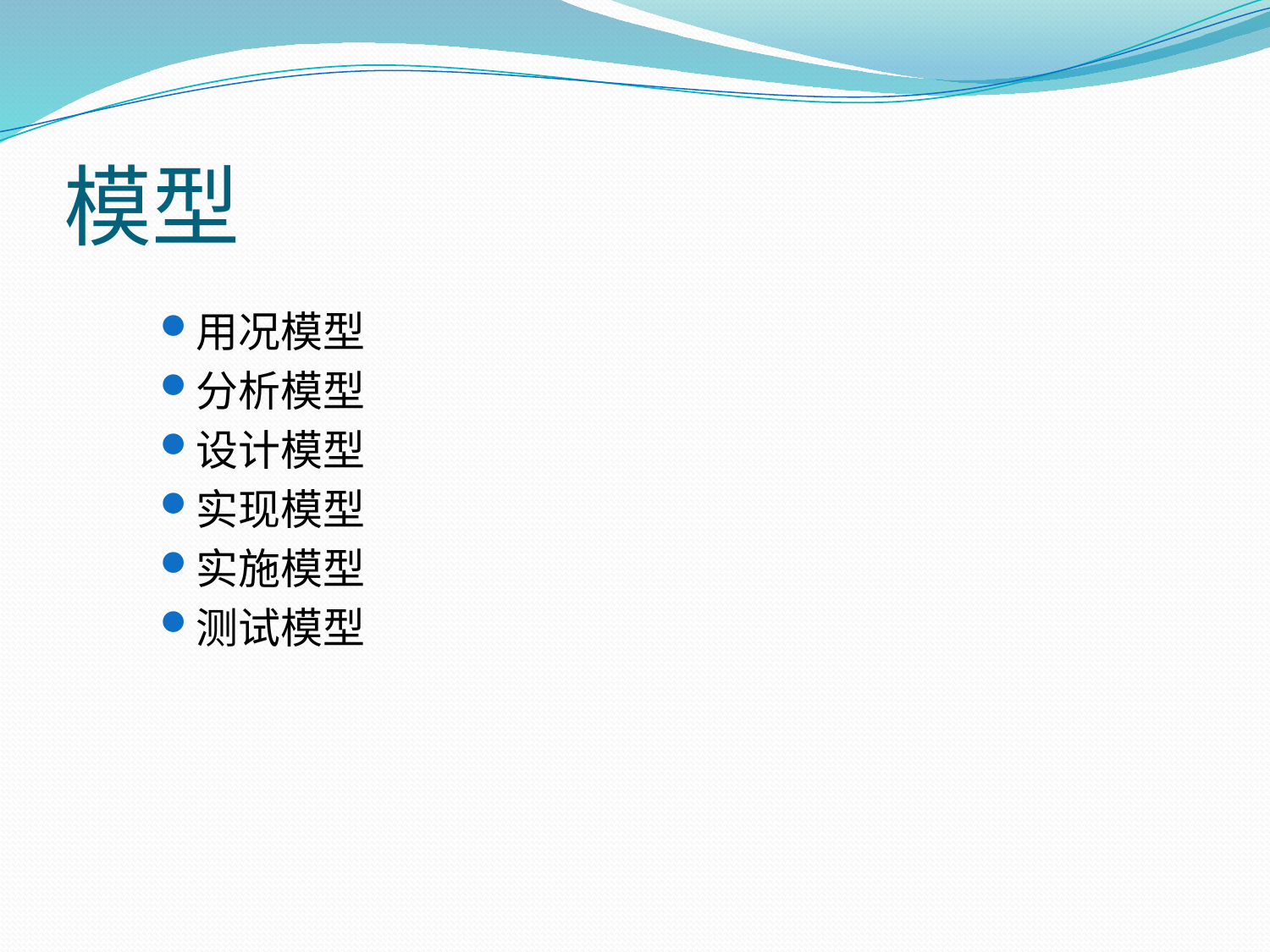

# 模型
用况模型
分析模型
设计模型
实现模型
实施模型
测试模型